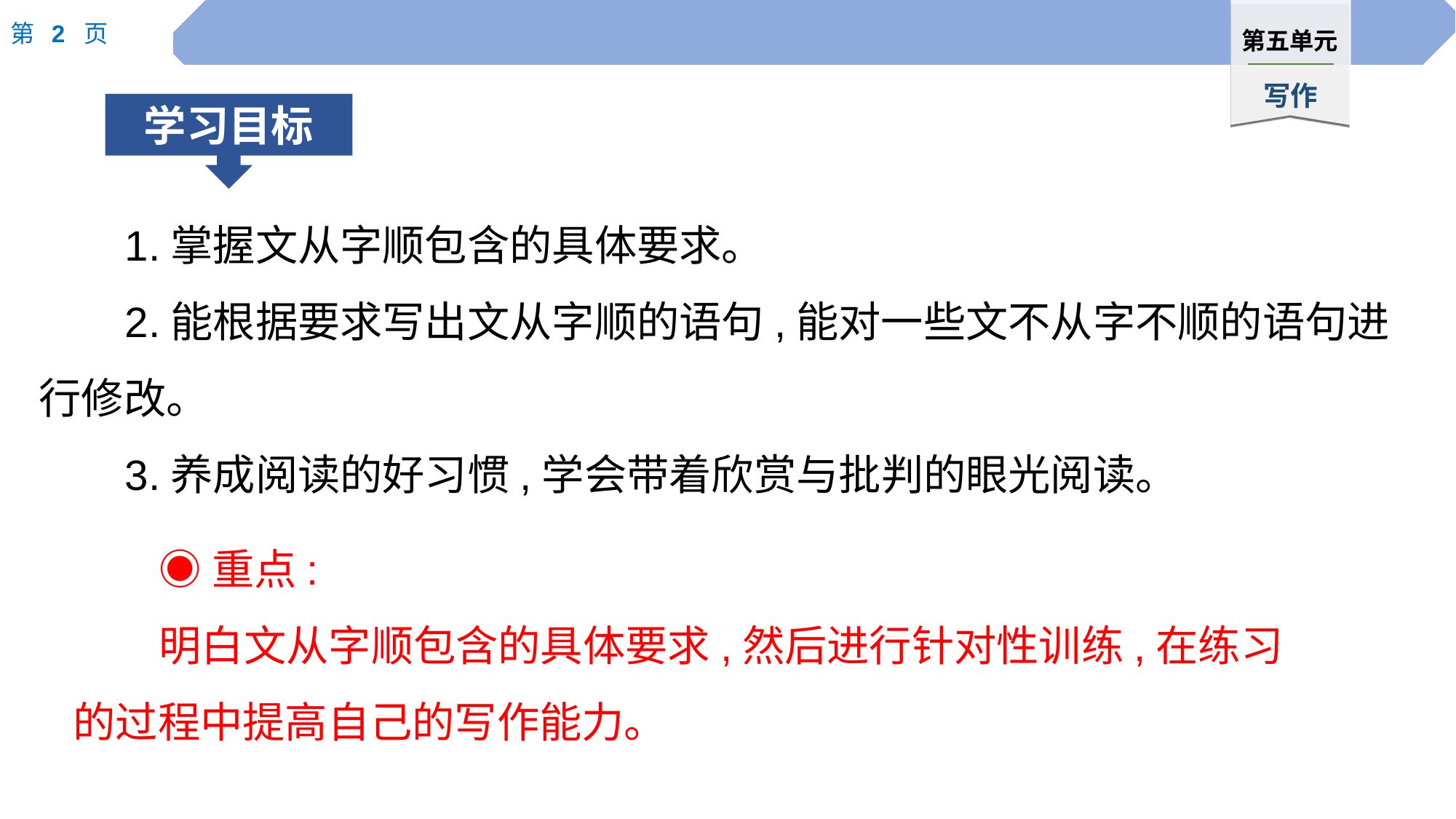

1.掌握文从字顺包含的具体要求。
2.能根据要求写出文从字顺的语句,能对一些文不从字不顺的语句进行修改。
3.养成阅读的好习惯,学会带着欣赏与批判的眼光阅读。
◉重点:
明白文从字顺包含的具体要求,然后进行针对性训练,在练习的过程中提高自己的写作能力。